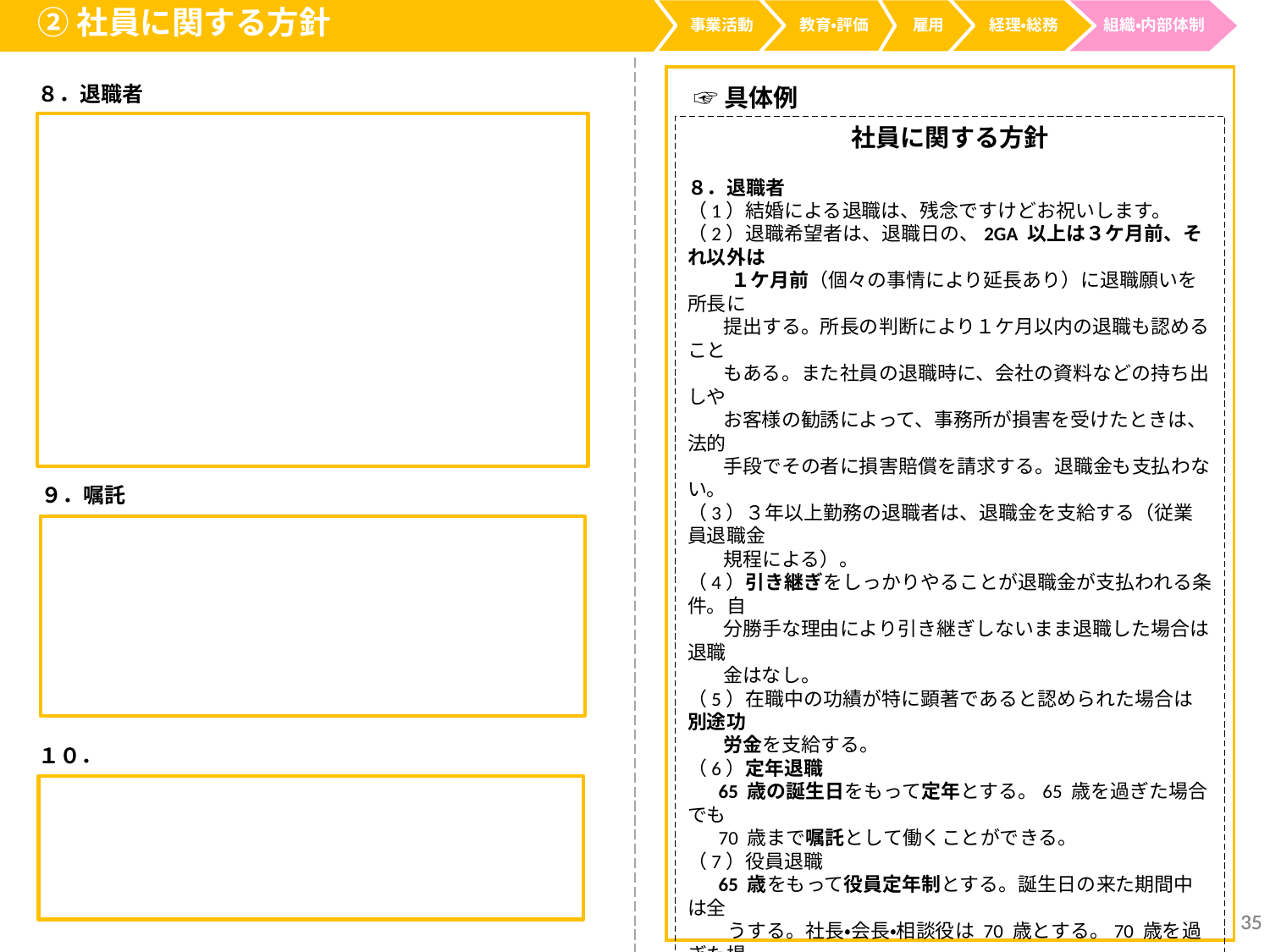

②社員に関する方針
事業活動
経理・総務
教育・評価
雇用
組織・内部体制

８．退職者
☞具体例

社員に関する方針

８．退職者
（1）結婚による退職は、残念ですけどお祝いします。
（2）退職希望者は、退職日の、2GA 以上は３ケ月前、それ以外は
　　 １ケ月前（個々の事情により延長あり）に退職願いを所長に
       提出する。所長の判断により１ケ月以内の退職も認めること
       もある。また社員の退職時に、会社の資料などの持ち出しや
       お客様の勧誘によって、事務所が損害を受けたときは、法的
       手段でその者に損害賠償を請求する。退職金も支払わない。
（3）３年以上勤務の退職者は、退職金を支給する（従業員退職金
       規程による）。
（4）引き継ぎをしっかりやることが退職金が支払われる条件。自
       分勝手な理由により引き継ぎしないまま退職した場合は退職
       金はなし。
（5）在職中の功績が特に顕著であると認められた場合は別途功
       労金を支給する。
（6）定年退職
       65 歳の誕生日をもって定年とする。65 歳を過ぎた場合でも
       70 歳まで嘱託として働くことができる。
（7）役員退職
       65 歳をもって役員定年制とする。誕生日の来た期間中は全
        うする。社長・会長・相談役は 70 歳とする。70 歳を過ぎた場
       合でも顧問として働くことができる。ただし、創業者は自分
　　の判断で進退を決める。

９．嘱　託（70 歳まで）
（1） 定年退職後も、本人と会社の希望が合致する場合は、嘱託として働くことができる。

10．社員B コース
（1）家庭の都合資格取得等の為に一定期間残業しない正社員。
（2）残業しないことを条件に入社した正社員。
９．嘱託

１０．

35
35
35